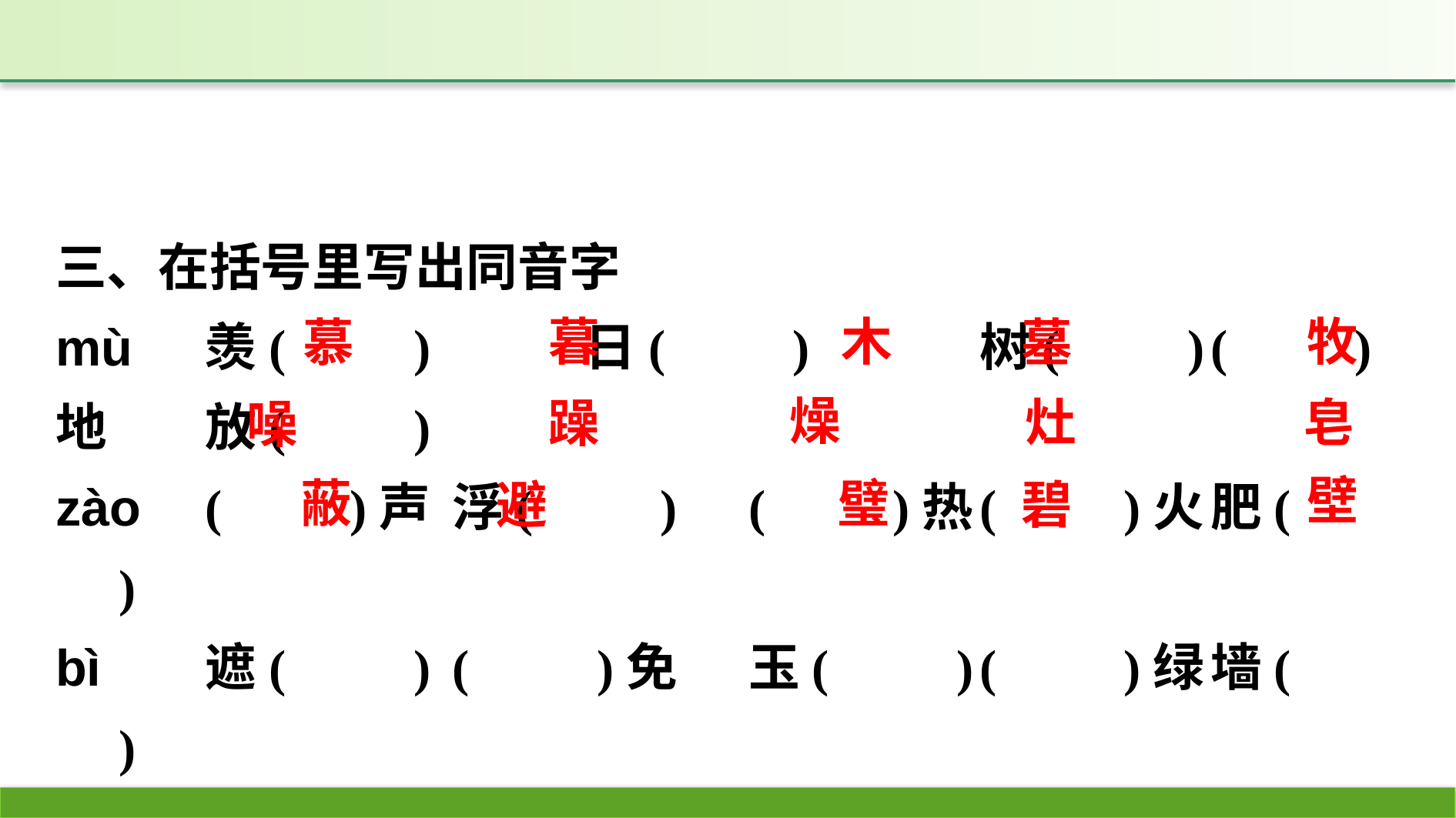

三、在括号里写出同音字
mù　	羡(　　)　	日(　　)　　	树(　　)	(　　)地	放(　　)
zào　	(　　)声	浮(　　)	(　　)热	(　　)火	肥(　　)
bì　	遮(　　)	(　　)免	玉(　　)	(　　)绿	墙(　　)
牧
暮
木
慕
墓
燥
皂
灶
躁
噪
壁
蔽
璧
避
碧